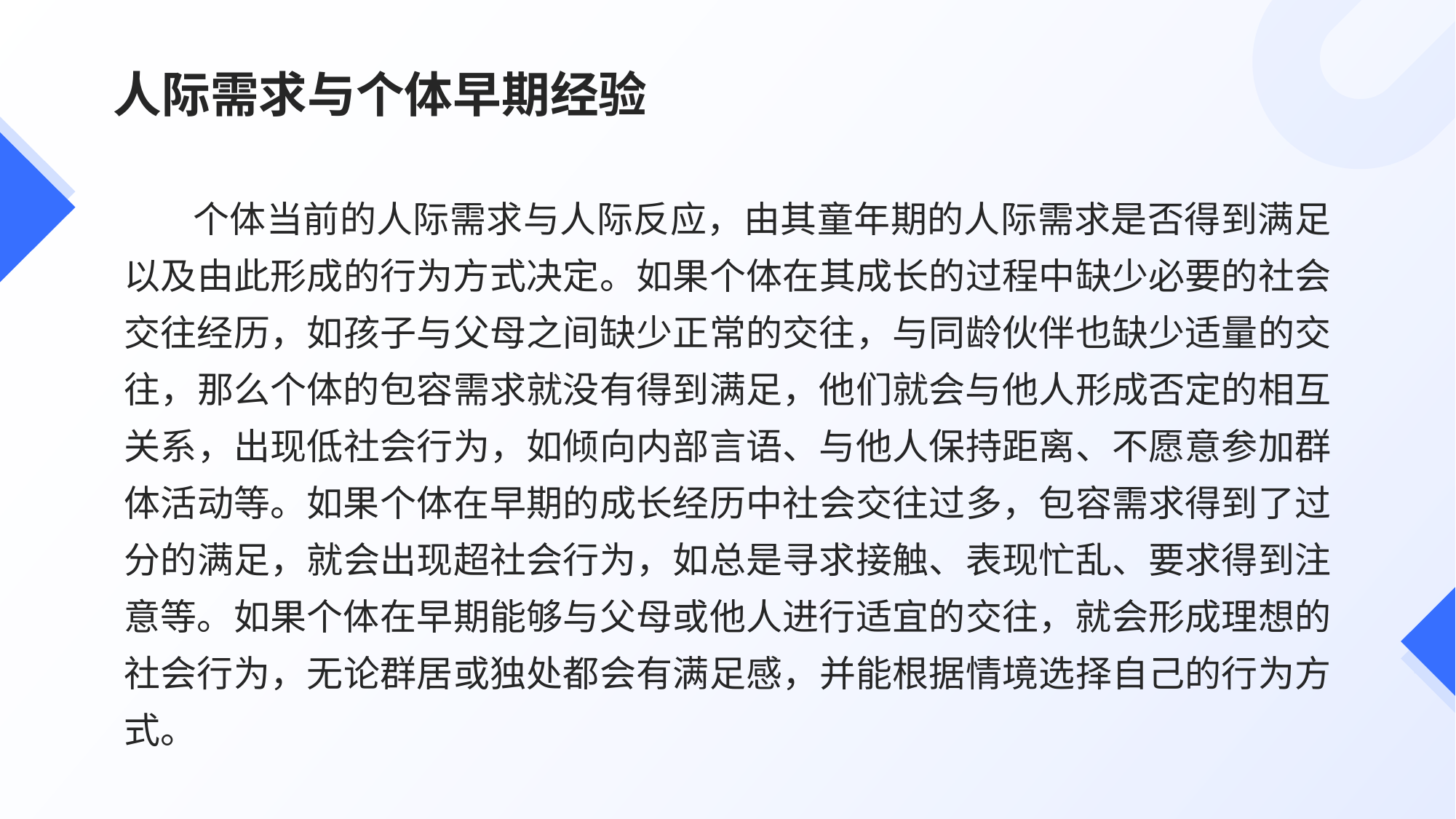

# 人际需求与个体早期经验

       个体当前的人际需求与人际反应，由其童年期的人际需求是否得到满足以及由此形成的行为方式决定。如果个体在其成长的过程中缺少必要的社会交往经历，如孩子与父母之间缺少正常的交往，与同龄伙伴也缺少适量的交往，那么个体的包容需求就没有得到满足，他们就会与他人形成否定的相互关系，出现低社会行为，如倾向内部言语、与他人保持距离、不愿意参加群体活动等。如果个体在早期的成长经历中社会交往过多，包容需求得到了过分的满足，就会出现超社会行为，如总是寻求接触、表现忙乱、要求得到注意等。如果个体在早期能够与父母或他人进行适宜的交往，就会形成理想的社会行为，无论群居或独处都会有满足感，并能根据情境选择自己的行为方式。